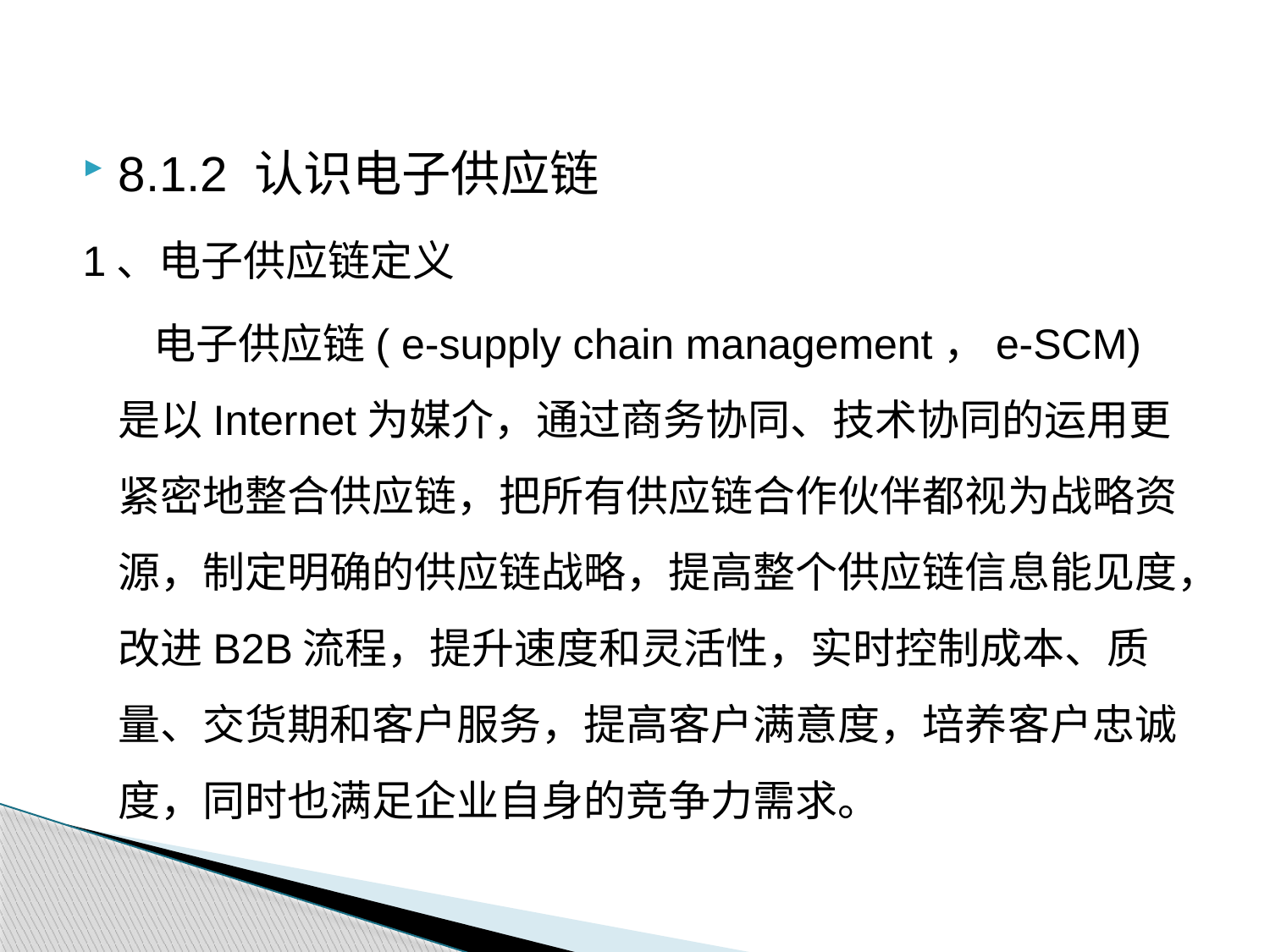

8.1.2 认识电子供应链
1、电子供应链定义
电子供应链( e-supply chain management，e-SCM) 是以Internet为媒介，通过商务协同、技术协同的运用更紧密地整合供应链，把所有供应链合作伙伴都视为战略资源，制定明确的供应链战略，提高整个供应链信息能见度，改进B2B流程，提升速度和灵活性，实时控制成本、质量、交货期和客户服务，提高客户满意度，培养客户忠诚度，同时也满足企业自身的竞争力需求。